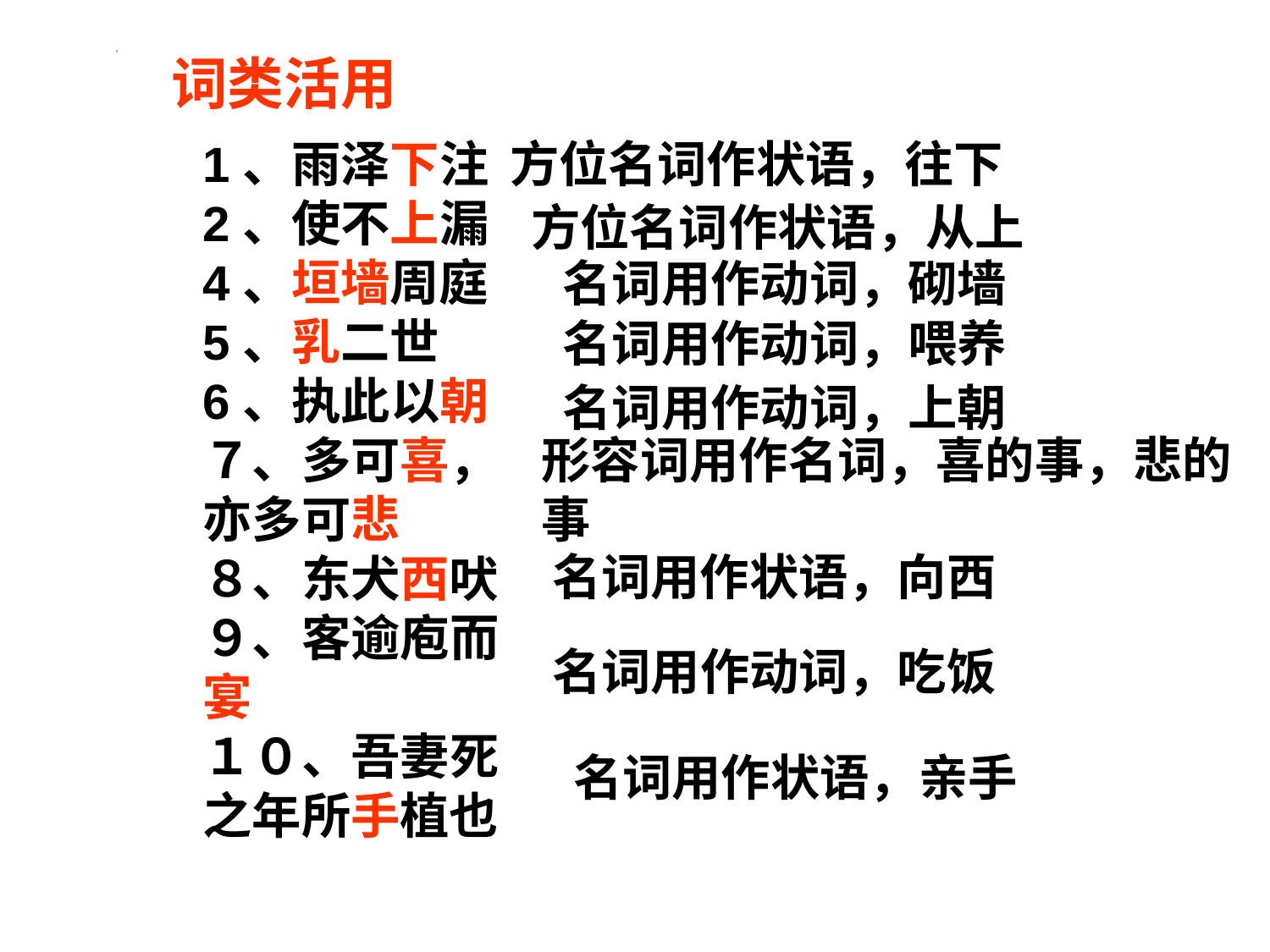

词类活用
1、雨泽下注
2、使不上漏
4、垣墙周庭
5、乳二世
6、执此以朝７、多可喜，亦多可悲
８、东犬西吠
９、客逾庖而宴
１０、吾妻死之年所手植也
方位名词作状语，往下
方位名词作状语，从上
名词用作动词，砌墙
名词用作动词，喂养
名词用作动词，上朝
形容词用作名词，喜的事，悲的事
名词用作状语，向西
名词用作动词，吃饭

名词用作状语，亲手